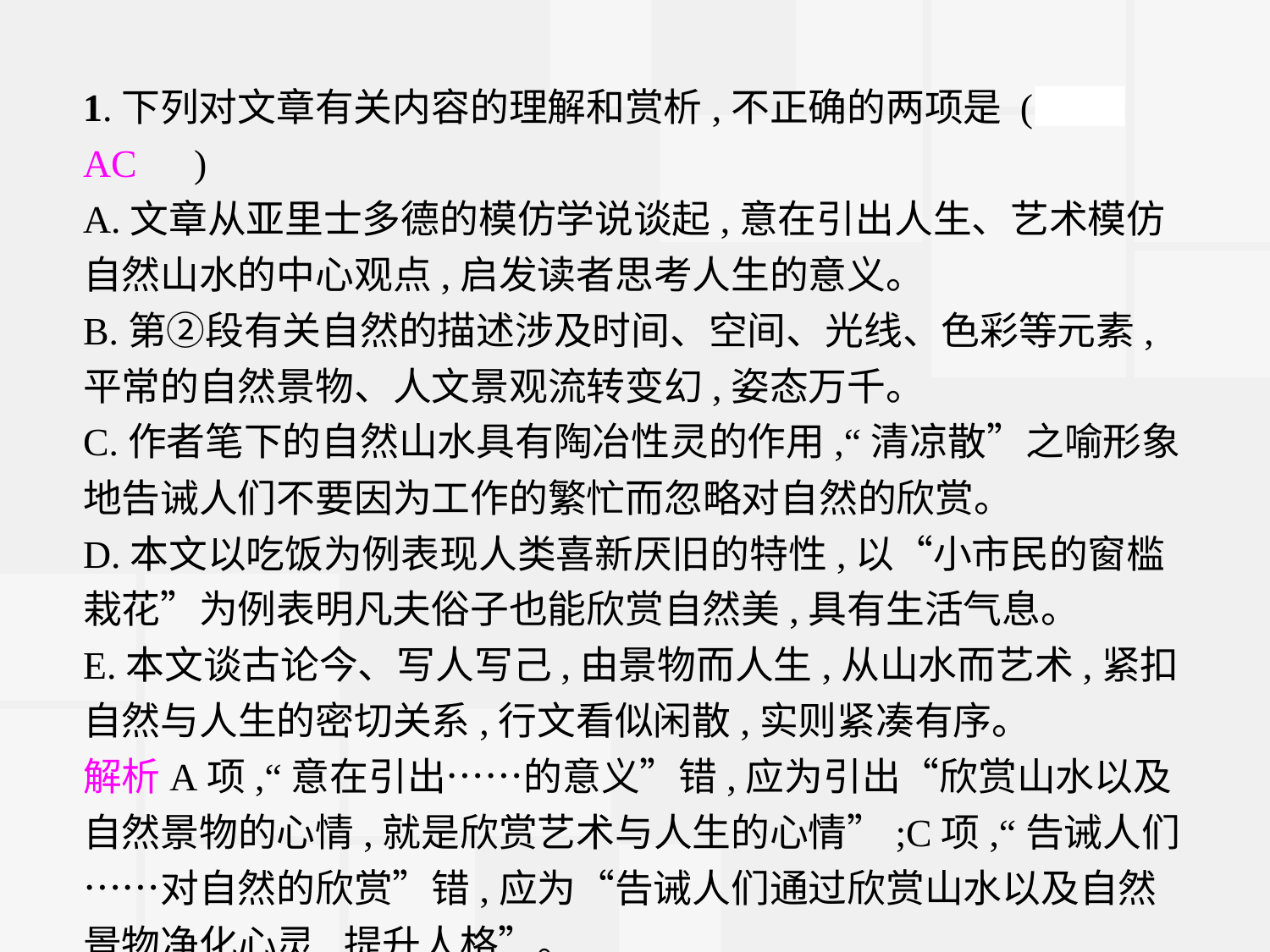

1.下列对文章有关内容的理解和赏析,不正确的两项是 (　AC　)
A.文章从亚里士多德的模仿学说谈起,意在引出人生、艺术模仿自然山水的中心观点,启发读者思考人生的意义。
B.第②段有关自然的描述涉及时间、空间、光线、色彩等元素,平常的自然景物、人文景观流转变幻,姿态万千。
C.作者笔下的自然山水具有陶冶性灵的作用,“清凉散”之喻形象地告诫人们不要因为工作的繁忙而忽略对自然的欣赏。
D.本文以吃饭为例表现人类喜新厌旧的特性,以“小市民的窗槛栽花”为例表明凡夫俗子也能欣赏自然美,具有生活气息。
E.本文谈古论今、写人写己,由景物而人生,从山水而艺术,紧扣自然与人生的密切关系,行文看似闲散,实则紧凑有序。
解析A项,“意在引出……的意义”错,应为引出“欣赏山水以及自然景物的心情,就是欣赏艺术与人生的心情”;C项,“告诫人们 ……对自然的欣赏”错,应为“告诫人们通过欣赏山水以及自然景物净化心灵,提升人格”。